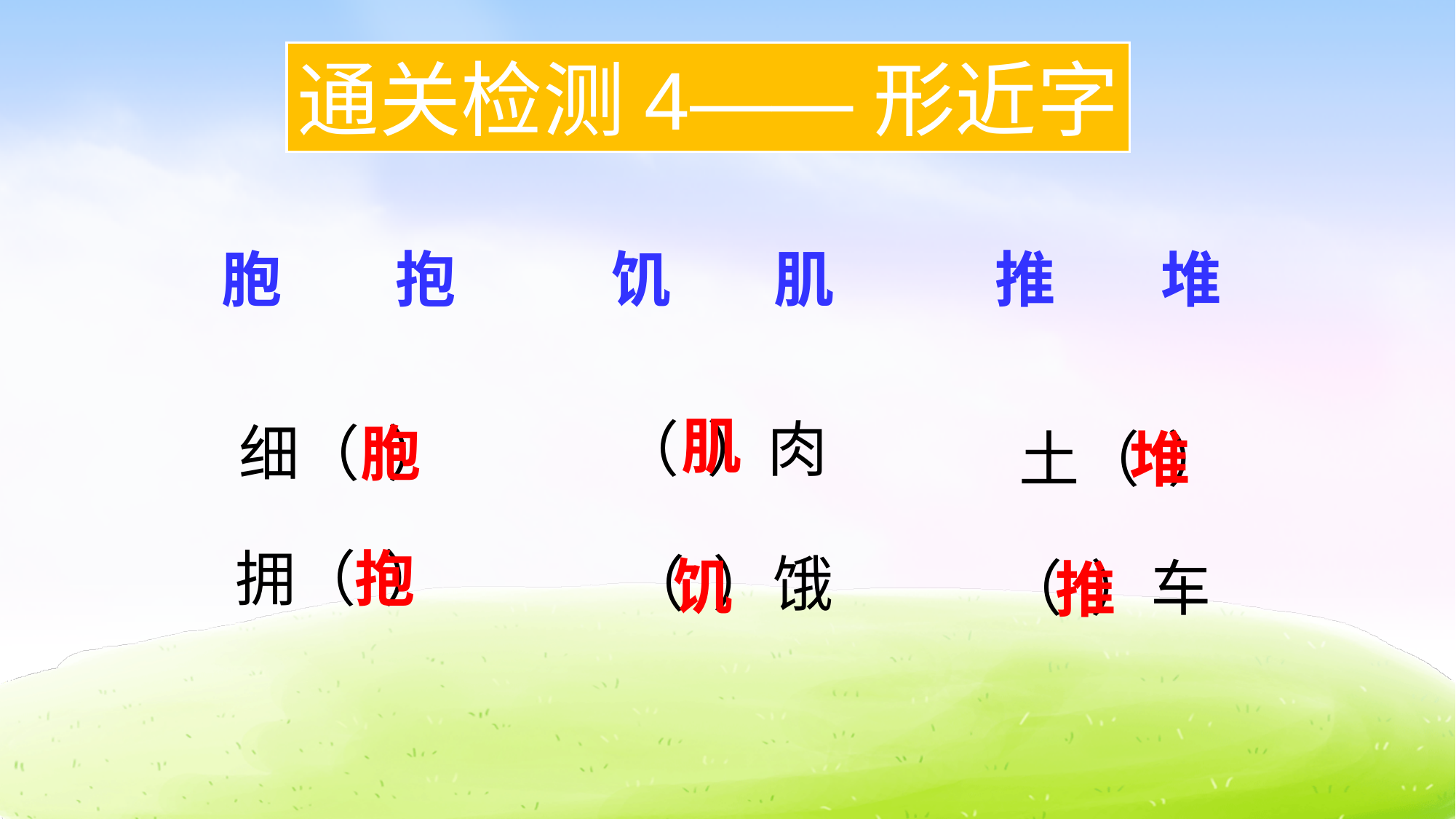

通关检测4——形近字
胞
抱
饥
肌
推
堆
肌
（  ）肉
细（  ）
胞
土（  ）
堆
拥（  ）
抱
（  ）饿
饥
（  ）车
推